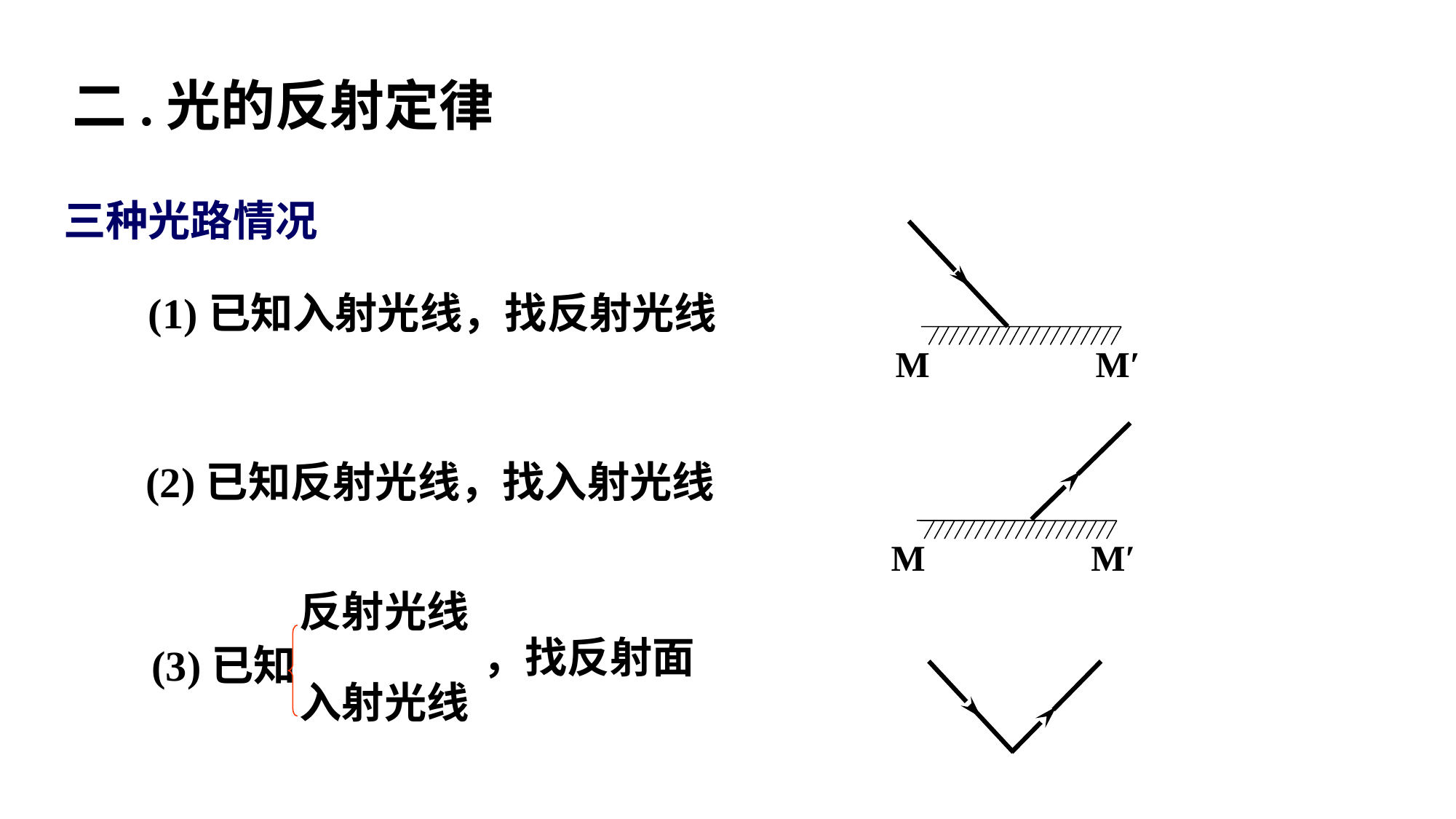

二.光的反射定律
三种光路情况

(1)已知入射光线，找反射光线

M
M′

(2)已知反射光线，找入射光线

M
M′
反射光线

，找反射面
(3)已知

入射光线